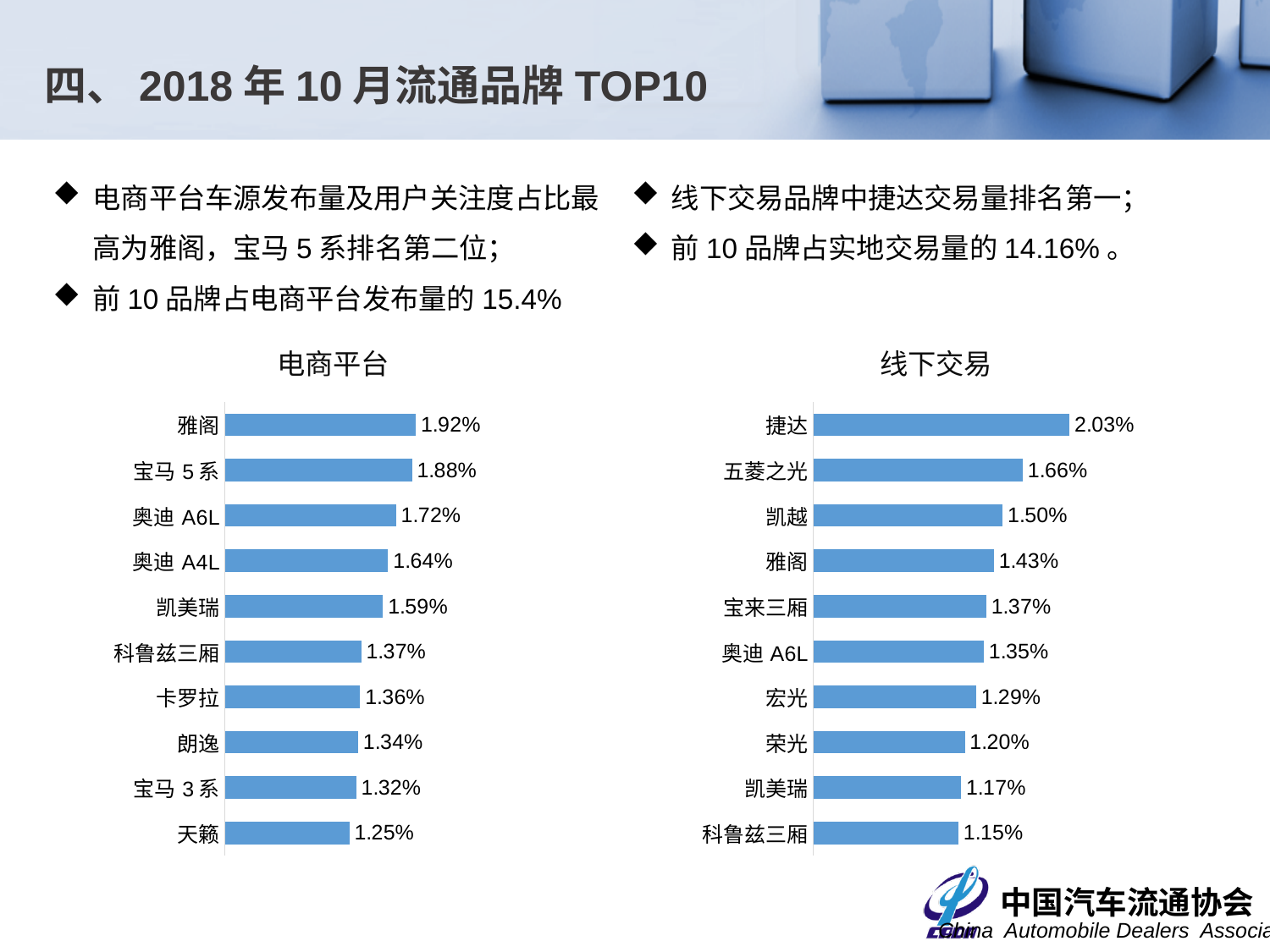

四、2018年10月流通品牌TOP10
电商平台车源发布量及用户关注度占比最高为雅阁，宝马5系排名第二位；
前10品牌占电商平台发布量的15.4%
线下交易品牌中捷达交易量排名第一；
前10品牌占实地交易量的14.16%。
电商平台
线下交易

### Chart

| Category | 占比 |
|---|---|
| 雅阁 | 0.0192 |
| 宝马5系 | 0.0188 |
| 奥迪A6L | 0.0172 |
| 奥迪A4L | 0.0164 |
| 凯美瑞 | 0.0159 |
| 科鲁兹三厢 | 0.0137 |
| 卡罗拉 | 0.0136 |
| 朗逸 | 0.0134 |
| 宝马3系 | 0.0132 |
| 天籁 | 0.0125 |

### Chart

| Category | 占比 |
|---|---|
| 捷达 | 0.0203 |
| 五菱之光 | 0.0166 |
| 凯越 | 0.015 |
| 雅阁 | 0.0143 |
| 宝来三厢 | 0.0137 |
| 奥迪A6L | 0.0135 |
| 宏光 | 0.0129 |
| 荣光 | 0.012 |
| 凯美瑞 | 0.0117 |
| 科鲁兹三厢 | 0.0115 |